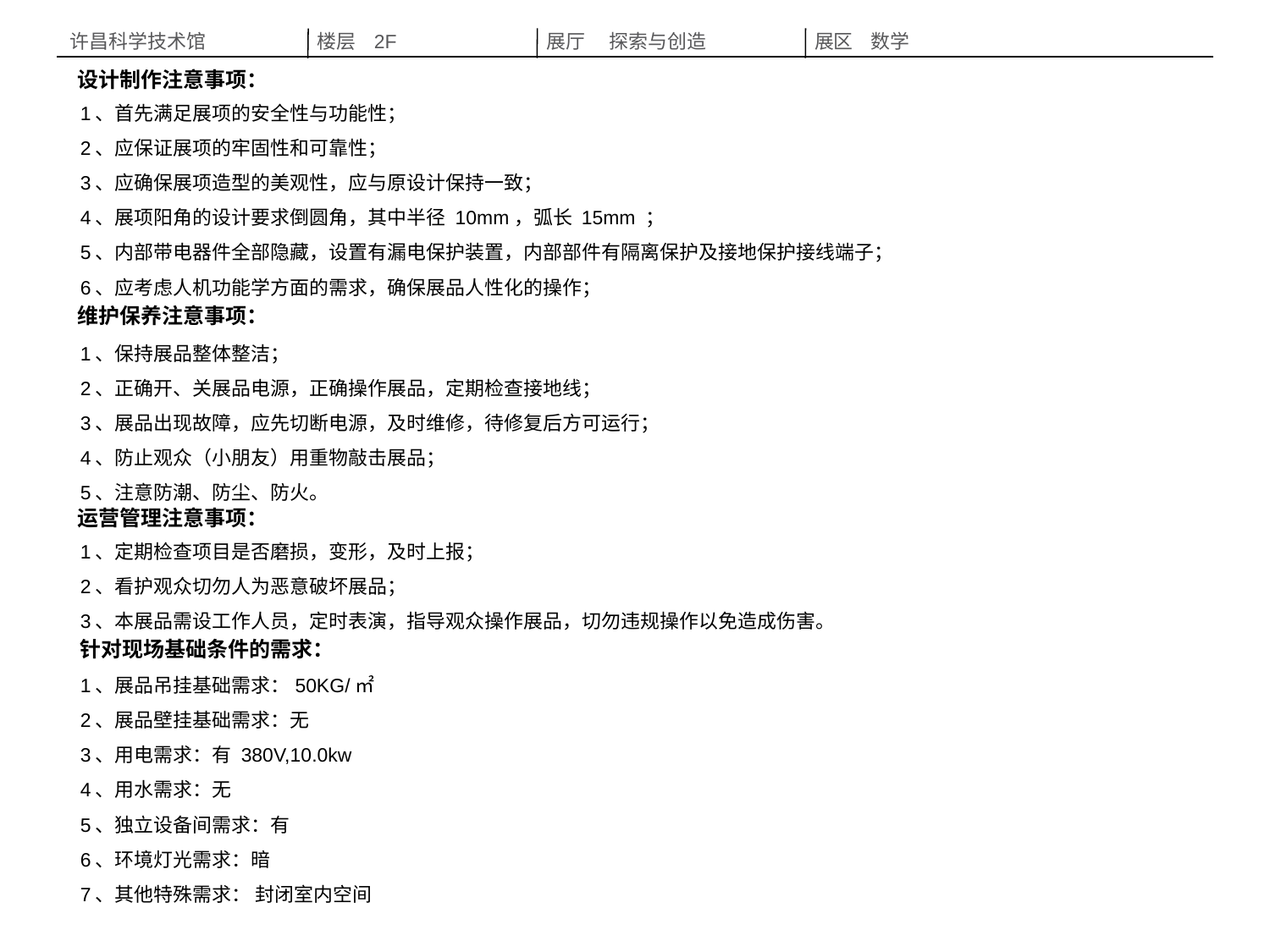

展区    数学
许昌科学技术馆
展厅  探索与创造
楼层   2F

设计制作注意事项：
1、首先满足展项的安全性与功能性；
2、应保证展项的牢固性和可靠性；
3、应确保展项造型的美观性，应与原设计保持一致；
4、展项阳角的设计要求倒圆角，其中半径 10mm，弧长 15mm ；
5、内部带电器件全部隐藏，设置有漏电保护装置，内部部件有隔离保护及接地保护接线端子；
6、应考虑人机功能学方面的需求，确保展品人性化的操作；
维护保养注意事项：
1、保持展品整体整洁；
2、正确开、关展品电源，正确操作展品，定期检查接地线；
3、展品出现故障，应先切断电源，及时维修，待修复后方可运行；
4、防止观众（小朋友）用重物敲击展品；
5、注意防潮、防尘、防火。
运营管理注意事项：
1、定期检查项目是否磨损，变形，及时上报；
2、看护观众切勿人为恶意破坏展品；
3、本展品需设工作人员，定时表演，指导观众操作展品，切勿违规操作以免造成伤害。
针对现场基础条件的需求：
1、展品吊挂基础需求：50KG/㎡
2、展品壁挂基础需求：无
3、用电需求：有 380V,10.0kw
4、用水需求：无
5、独立设备间需求：有
6、环境灯光需求：暗
7、其他特殊需求： 封闭室内空间